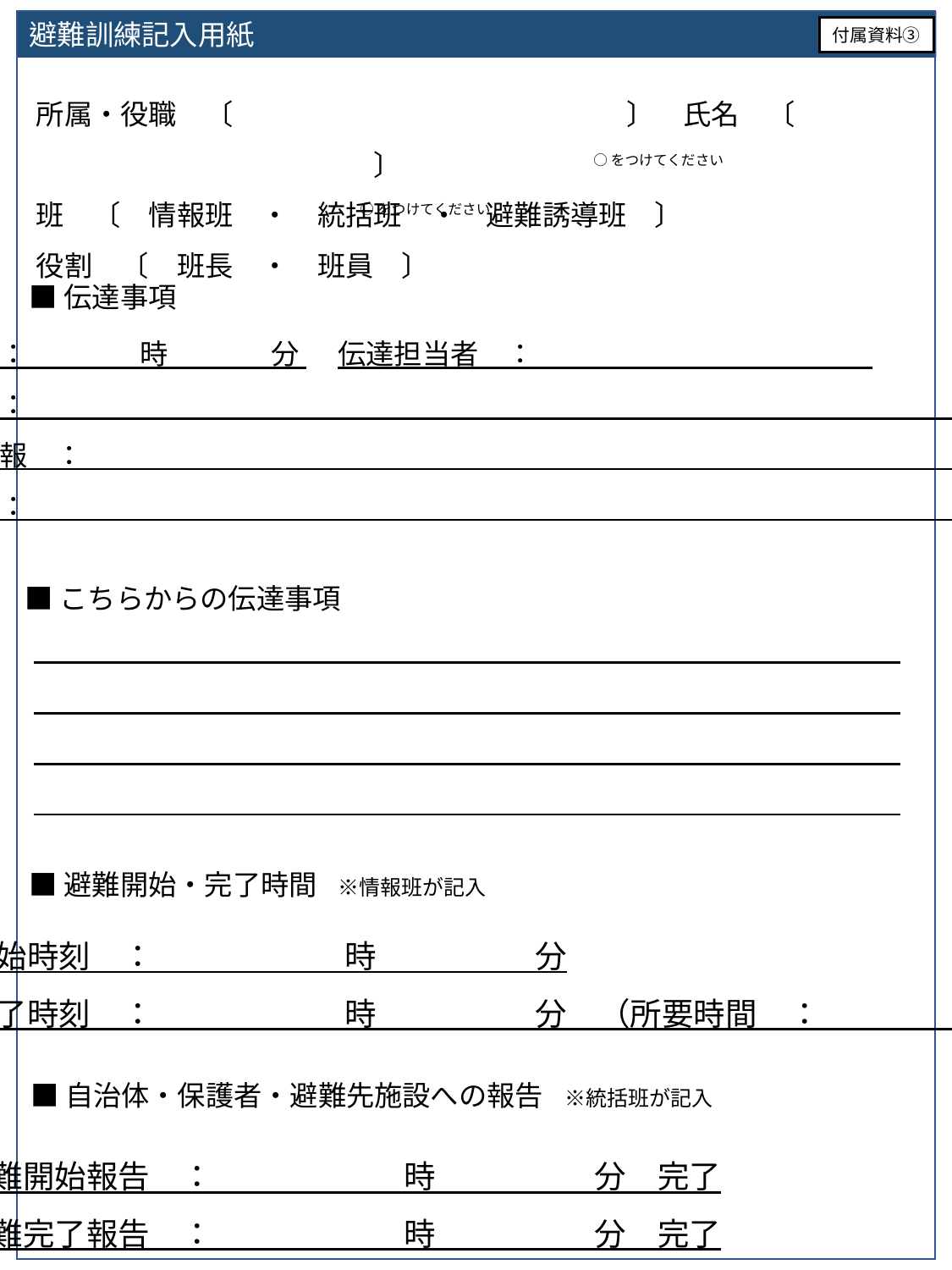

避難訓練記入用紙

付属資料③
所属・役職　〔　　　　　　　　　　　　　　〕　氏名　〔　　　　　　　　　　　　　　　〕
班　〔　情報班　・　統括班　・　避難誘導班　〕
役割　〔　班長　・　班員　〕
○をつけてください
○をつけてください
■伝達事項
伝達時刻　：　　　　時   　　　分      伝達担当者　：
気象情報　：
河川水位情報　：
避難情報　：
■こちらからの伝達事項

■避難開始・完了時間　※情報班が記入
避難開始時刻　：　　　　　　時　　　　　分
避難完了時刻　：　　　　　　時　　　　　分　（所要時間　：　　　　　　分）
■自治体・保護者・避難先施設への報告　※統括班が記入
避難開始報告　：　　　　　　時　　　　　分　完了
避難完了報告　：　　　　　　時　　　　　分　完了